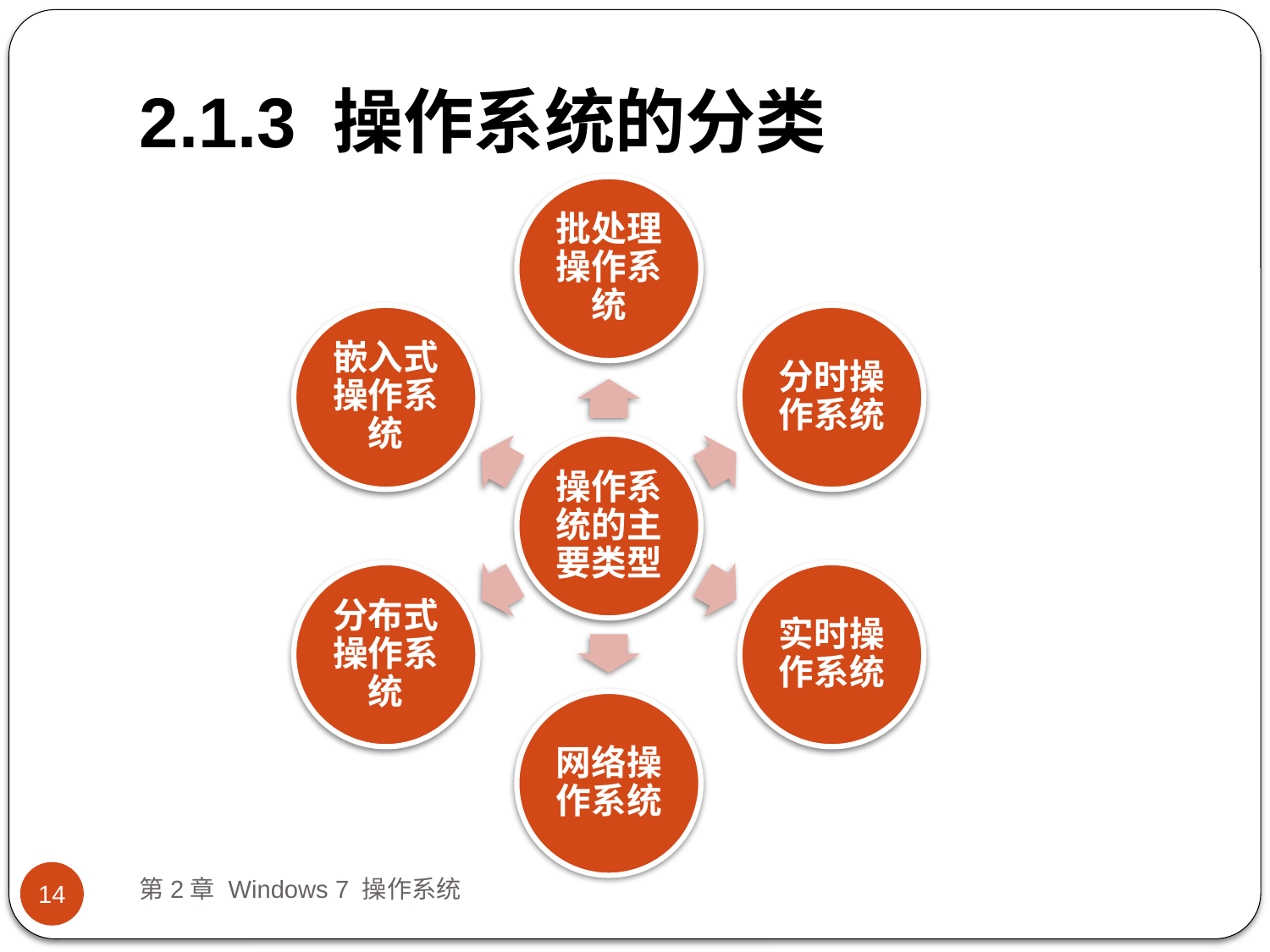

# 2.1.3 操作系统的分类
操作系统的主要类型

批处理操作系统

分时操作系统

实时操作系统

网络操作系统

分布式操作系统

嵌入式操作系统
第2章 Windows 7 操作系统
14